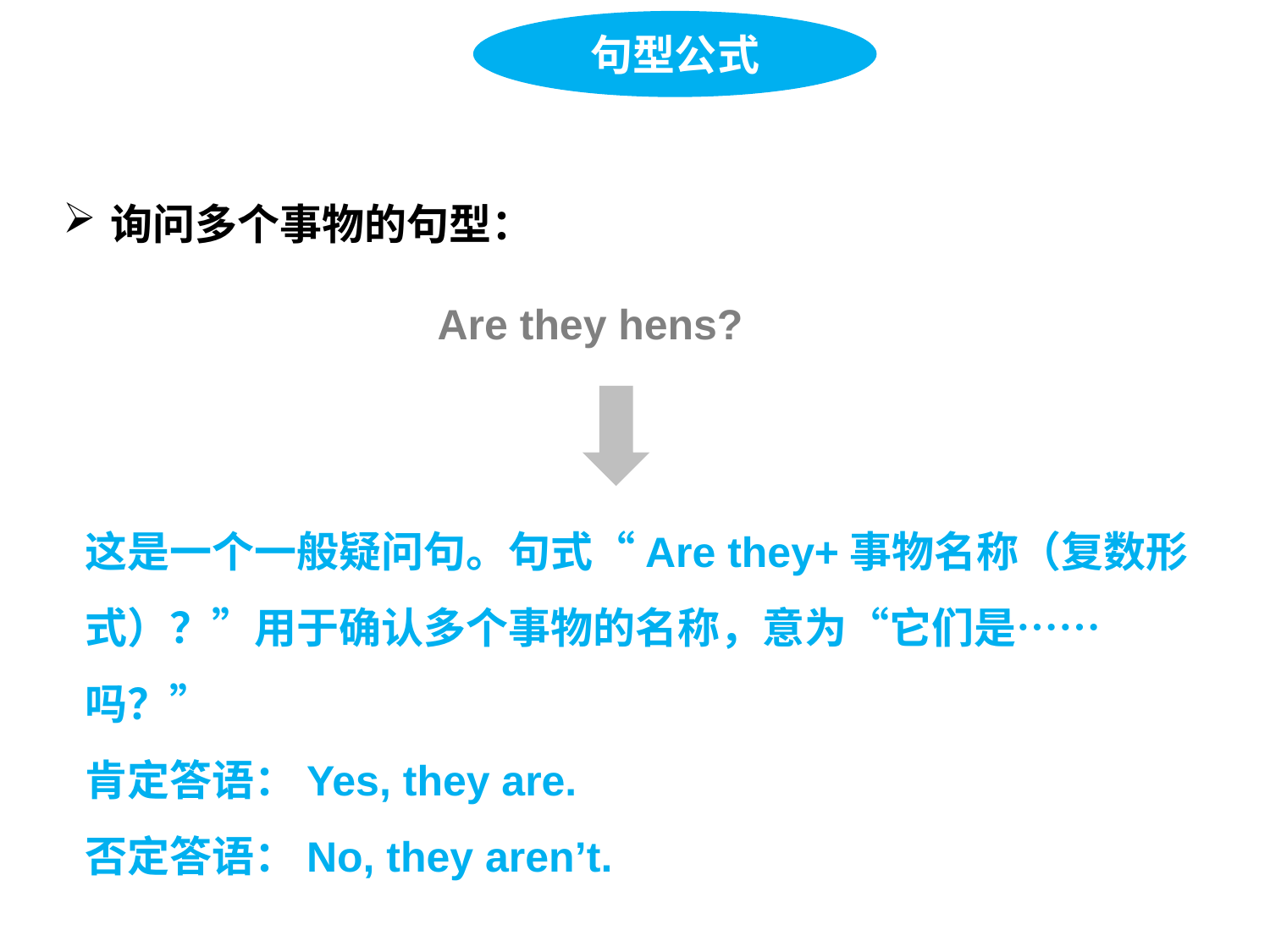

句型公式
询问多个事物的句型：
Are they hens?

这是一个一般疑问句。句式“Are they+事物名称（复数形式）？”用于确认多个事物的名称，意为“它们是……吗？”
肯定答语：Yes, they are.
否定答语：No, they aren’t.